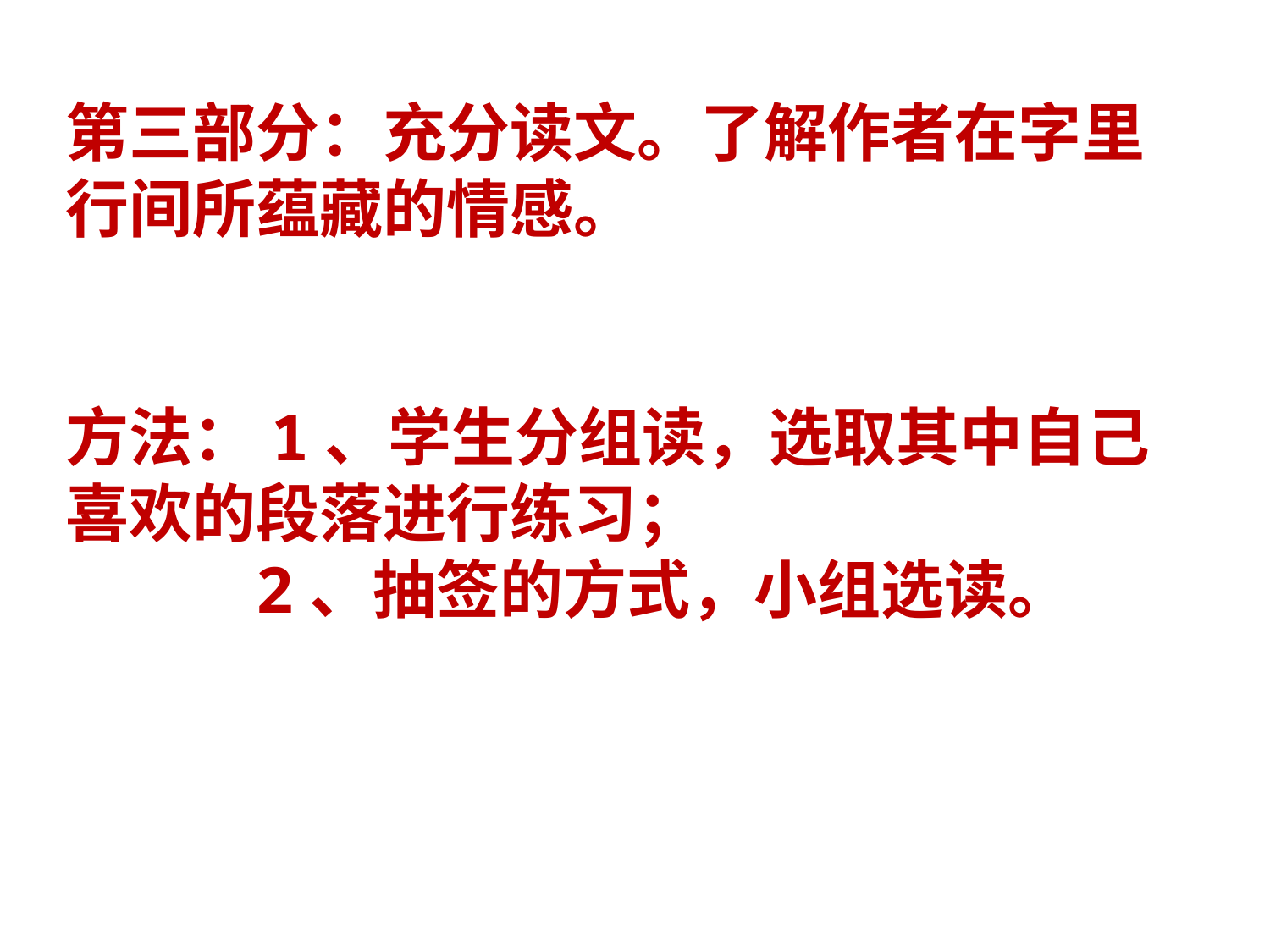

第三部分：充分读文。了解作者在字里行间所蕴藏的情感。

方法：1、学生分组读，选取其中自己喜欢的段落进行练习；
     2、抽签的方式，小组选读。